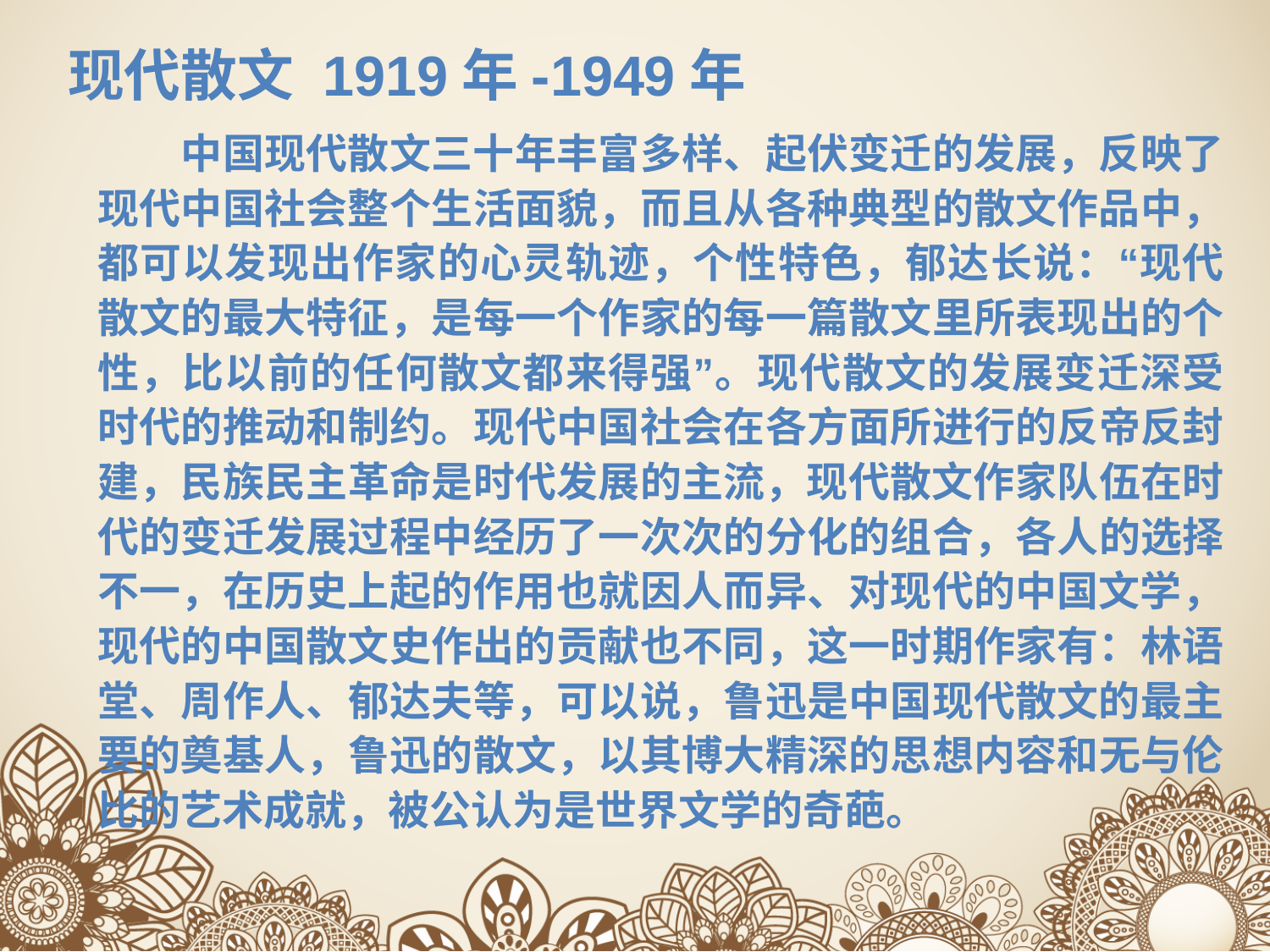

# 现代散文 1919年-1949年
　　中国现代散文三十年丰富多样、起伏变迁的发展，反映了现代中国社会整个生活面貌，而且从各种典型的散文作品中，都可以发现出作家的心灵轨迹，个性特色，郁达长说：“现代散文的最大特征，是每一个作家的每一篇散文里所表现出的个性，比以前的任何散文都来得强”。现代散文的发展变迁深受时代的推动和制约。现代中国社会在各方面所进行的反帝反封建，民族民主革命是时代发展的主流，现代散文作家队伍在时代的变迁发展过程中经历了一次次的分化的组合，各人的选择不一，在历史上起的作用也就因人而异、对现代的中国文学，现代的中国散文史作出的贡献也不同，这一时期作家有：林语堂、周作人、郁达夫等，可以说，鲁迅是中国现代散文的最主要的奠基人，鲁迅的散文，以其博大精深的思想内容和无与伦比的艺术成就，被公认为是世界文学的奇葩。